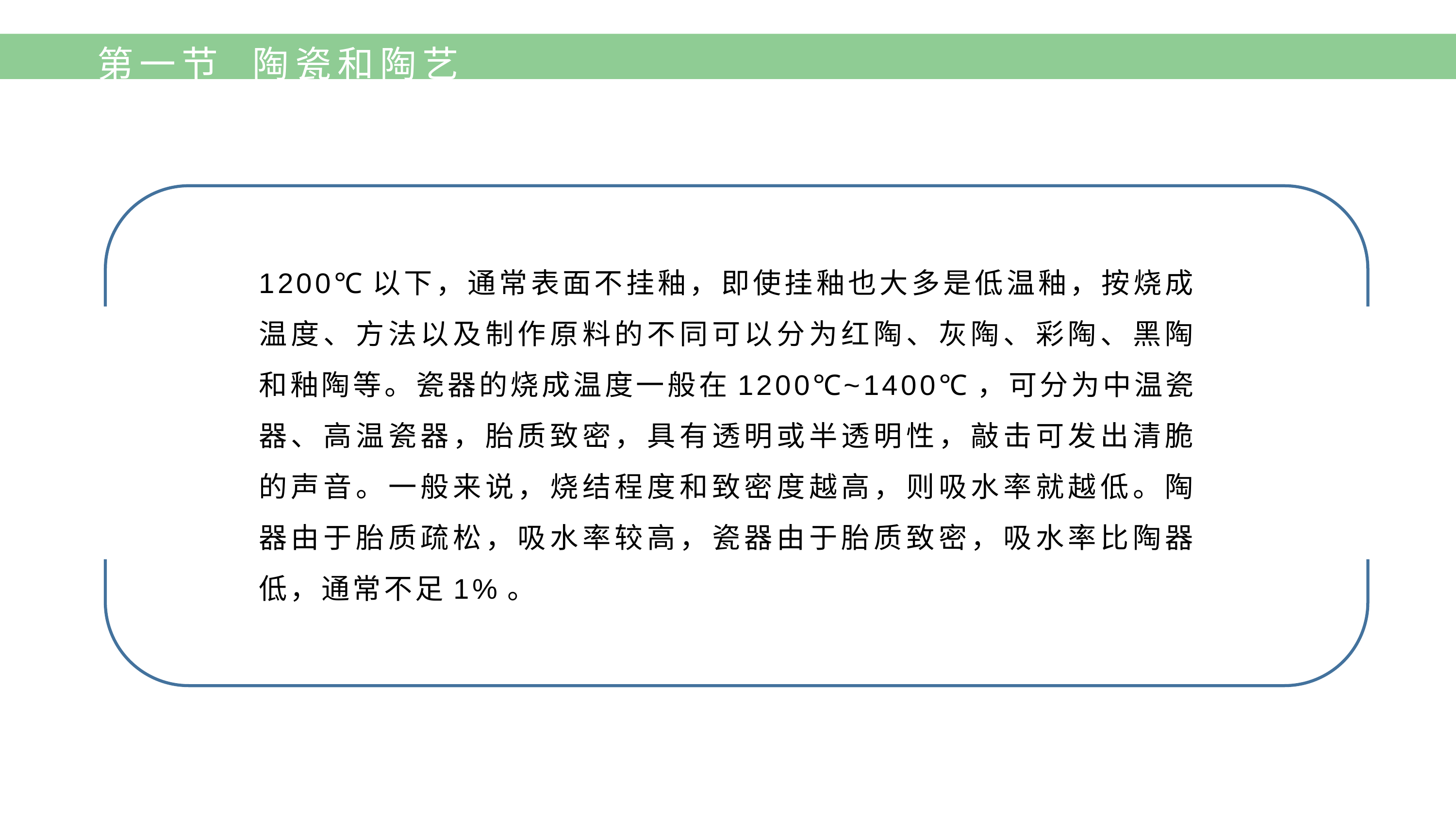

第一节  陶瓷和陶艺

1200℃以下，通常表面不挂釉，即使挂釉也大多是低温釉，按烧成温度、方法以及制作原料的不同可以分为红陶、灰陶、彩陶、黑陶和釉陶等。瓷器的烧成温度一般在1200℃~1400℃，可分为中温瓷器、高温瓷器，胎质致密，具有透明或半透明性，敲击可发出清脆的声音。一般来说，烧结程度和致密度越高，则吸水率就越低。陶器由于胎质疏松，吸水率较高，瓷器由于胎质致密，吸水率比陶器低，通常不足1%。